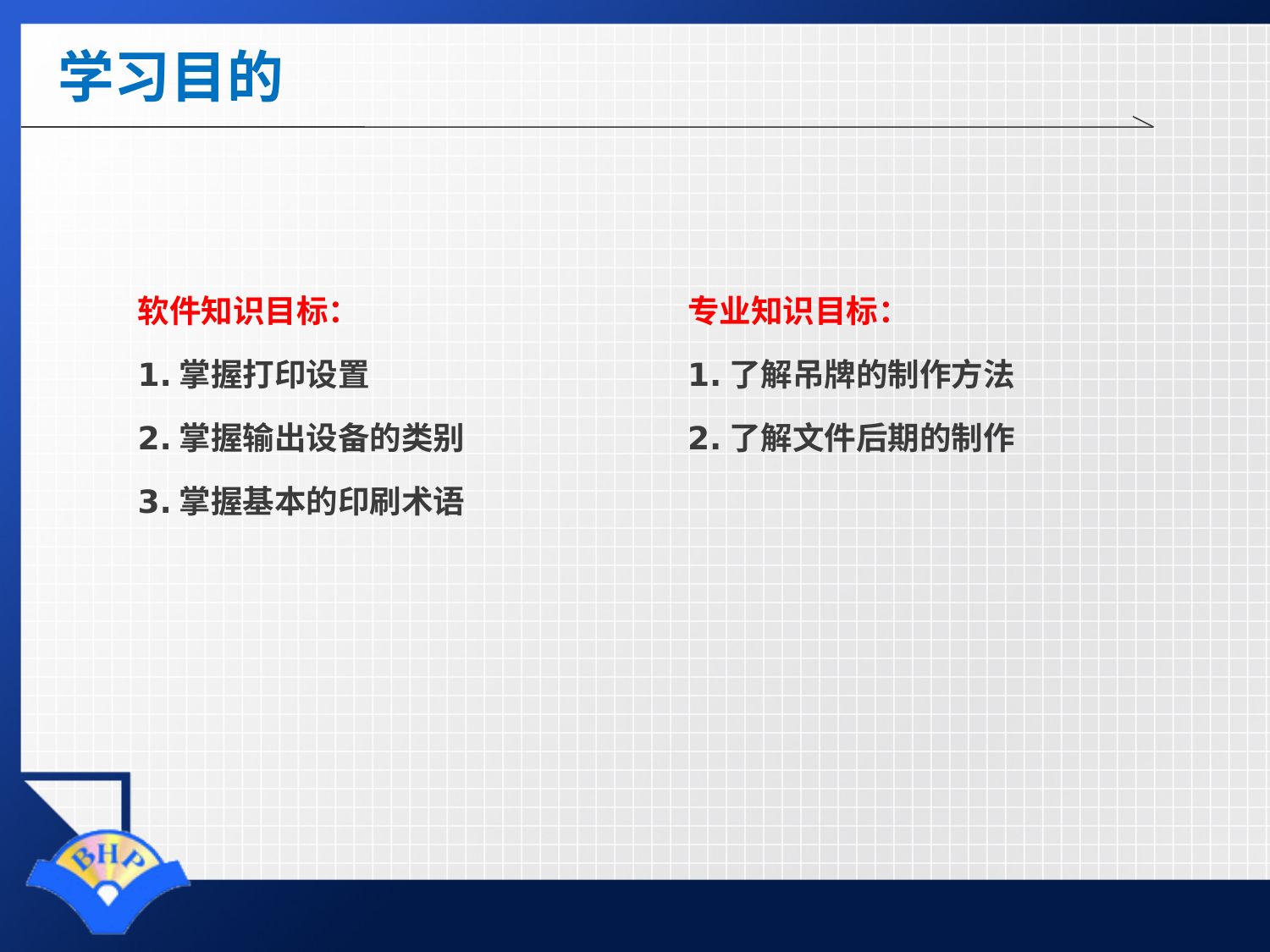

# 学习目的
软件知识目标：
1.掌握打印设置
2.掌握输出设备的类别
3.掌握基本的印刷术语
专业知识目标：
1.了解吊牌的制作方法
2.了解文件后期的制作